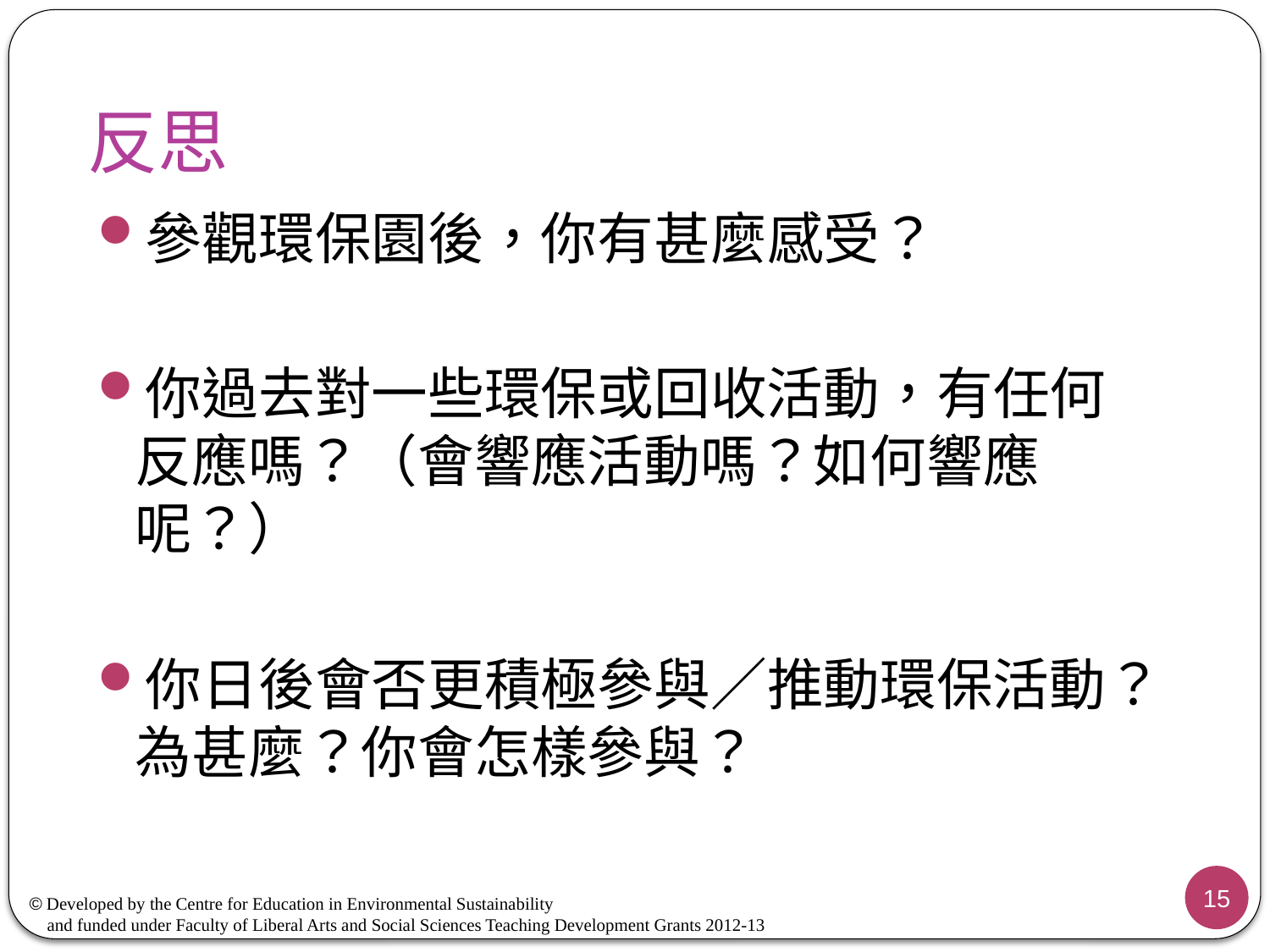

# 反思
參觀環保園後，你有甚麼感受？

你過去對一些環保或回收活動，有任何反應嗎？（會響應活動嗎？如何響應呢？）

你日後會否更積極參與／推動環保活動？為甚麼？你會怎樣參與？
15
© Developed by the Centre for Education in Environmental Sustainability
    and funded under Faculty of Liberal Arts and Social Sciences Teaching Development Grants 2012-13